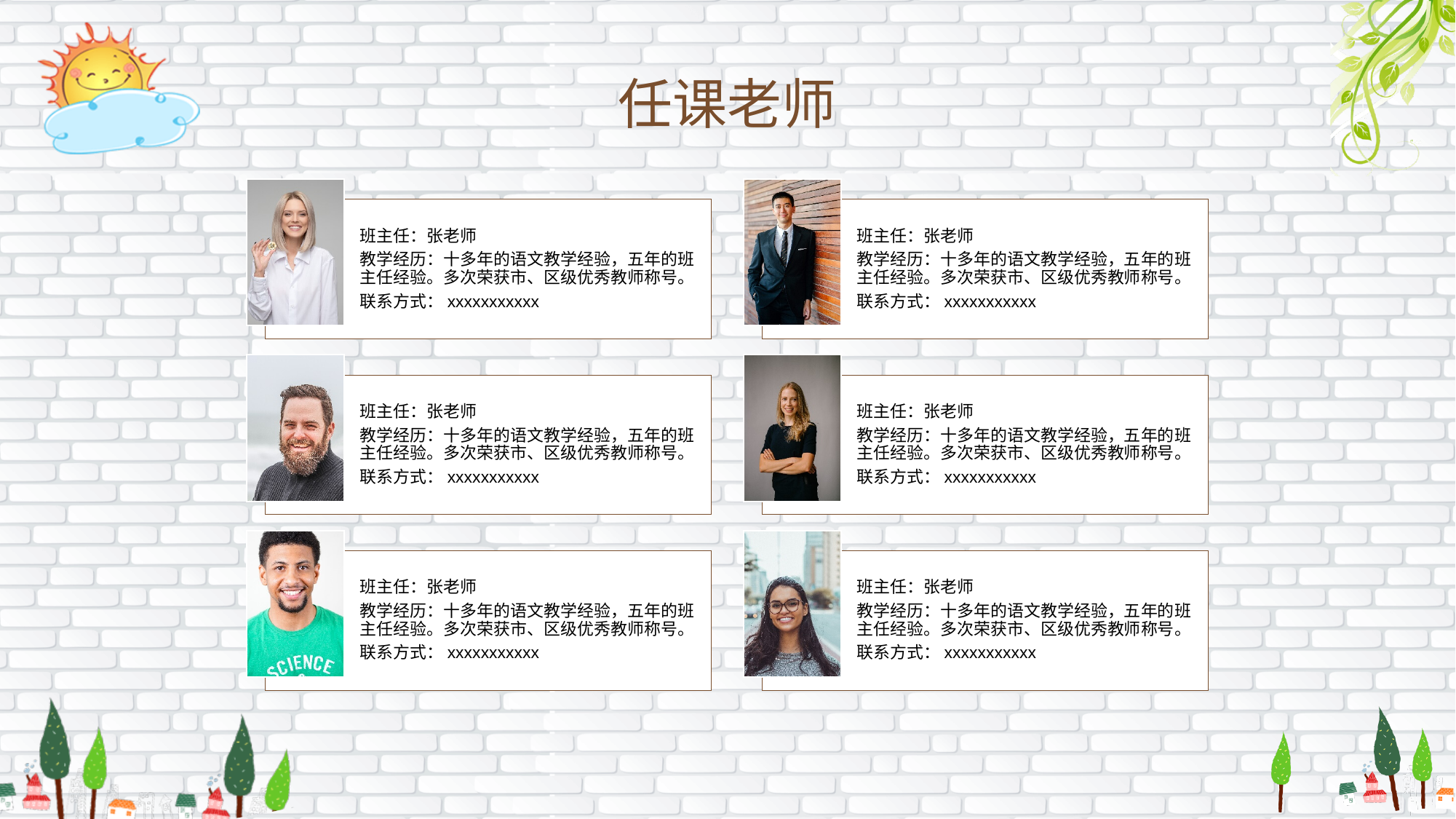

任课老师

班主任：张老师
教学经历：十多年的语文教学经验，五年的班主任经验。多次荣获市、区级优秀教师称号。
联系方式：xxxxxxxxxxx

班主任：张老师
教学经历：十多年的语文教学经验，五年的班主任经验。多次荣获市、区级优秀教师称号。
联系方式：xxxxxxxxxxx

班主任：张老师
教学经历：十多年的语文教学经验，五年的班主任经验。多次荣获市、区级优秀教师称号。
联系方式：xxxxxxxxxxx

班主任：张老师
教学经历：十多年的语文教学经验，五年的班主任经验。多次荣获市、区级优秀教师称号。
联系方式：xxxxxxxxxxx

班主任：张老师
教学经历：十多年的语文教学经验，五年的班主任经验。多次荣获市、区级优秀教师称号。
联系方式：xxxxxxxxxxx

班主任：张老师
教学经历：十多年的语文教学经验，五年的班主任经验。多次荣获市、区级优秀教师称号。
联系方式：xxxxxxxxxxx